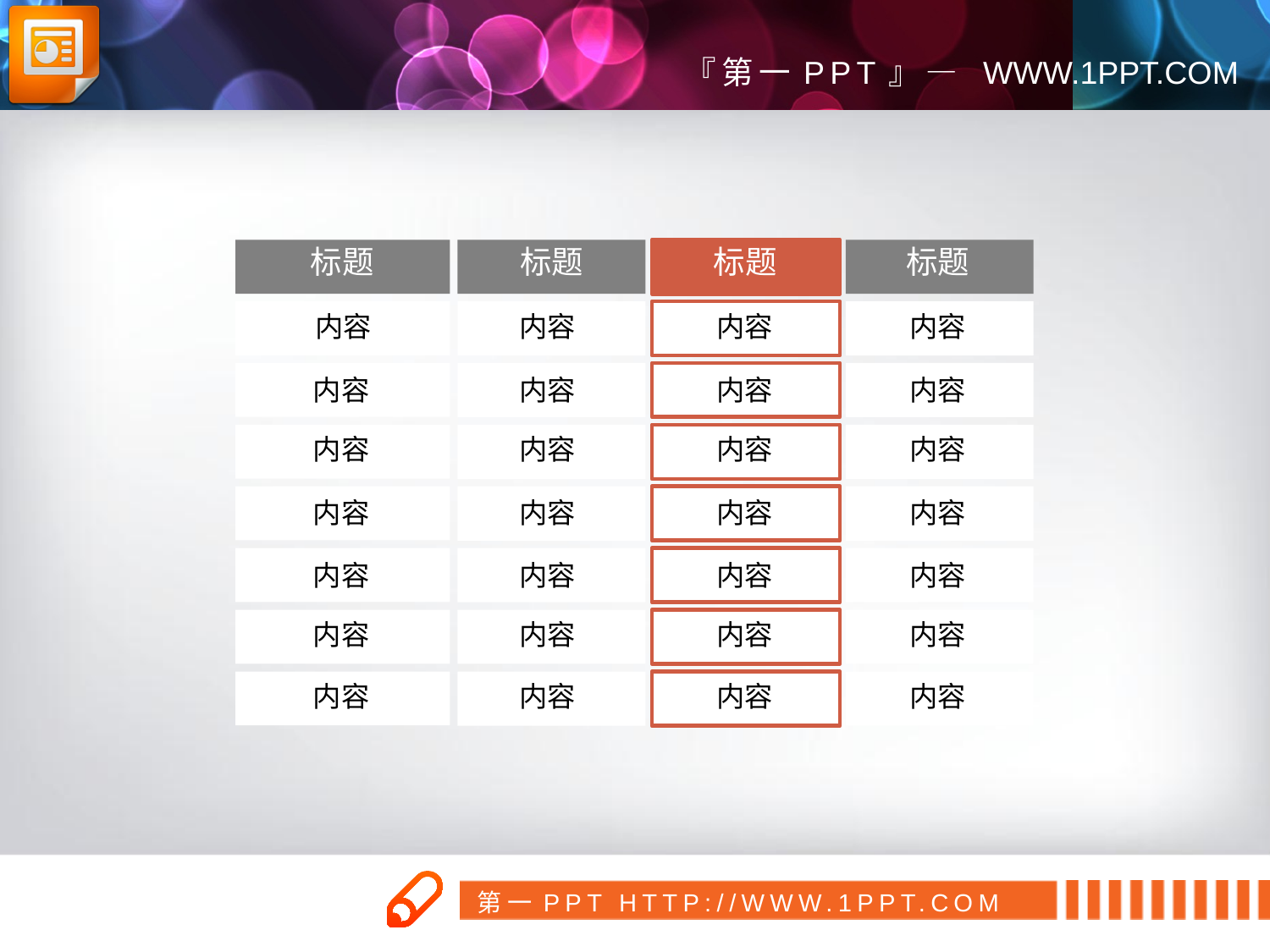

标题
标题
标题
标题

内容
内容
内容
内容

内容
内容
内容
内容

内容
内容
内容
内容

内容
内容
内容
内容

内容
内容
内容
内容

内容
内容
内容
内容

内容
内容
内容
内容